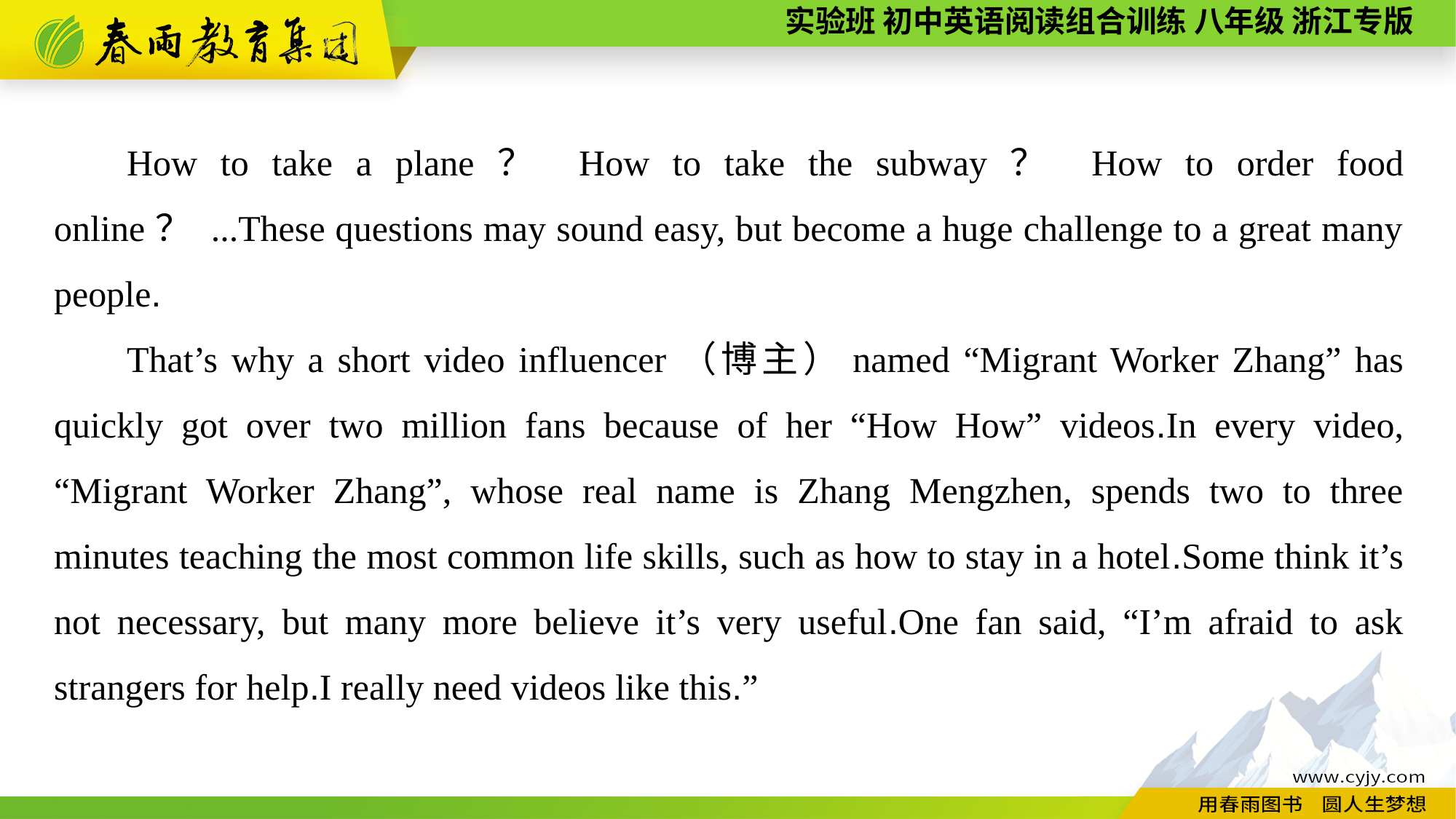

How to take a plane？ How to take the subway？ How to order food online？ ...These questions may sound easy, but become a huge challenge to a great many people.
That’s why a short video influencer（博主）named “Migrant Worker Zhang” has quickly got over two million fans because of her “How How” videos.In every video, “Migrant Worker Zhang”, whose real name is Zhang Mengzhen, spends two to three minutes teaching the most common life skills, such as how to stay in a hotel.Some think it’s not necessary, but many more believe it’s very useful.One fan said, “I’m afraid to ask strangers for help.I really need videos like this.”